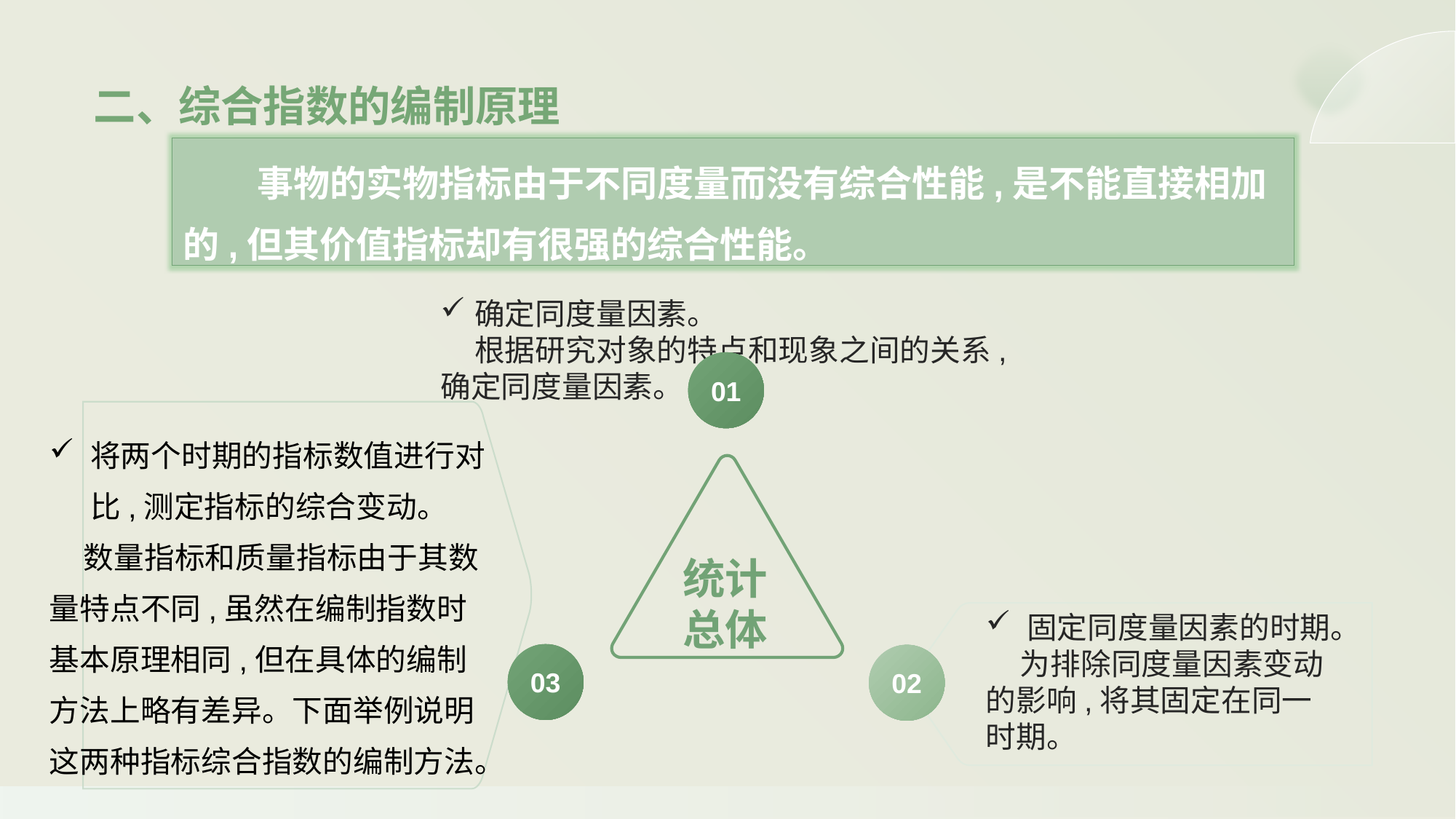

二、综合指数的编制原理
        事物的实物指标由于不同度量而没有综合性能,是不能直接相加的,但其价值指标却有很强的综合性能。

确定同度量因素。
    根据研究对象的特点和现象之间的关系,确定同度量因素。
01

将两个时期的指标数值进行对比,测定指标的综合变动。
    数量指标和质量指标由于其数量特点不同,虽然在编制指数时基本原理相同,但在具体的编制方法上略有差异。下面举例说明这两种指标综合指数的编制方法。
统计总体
固定同度量因素的时期。
    为排除同度量因素变动的影响,将其固定在同一时期。

03
02